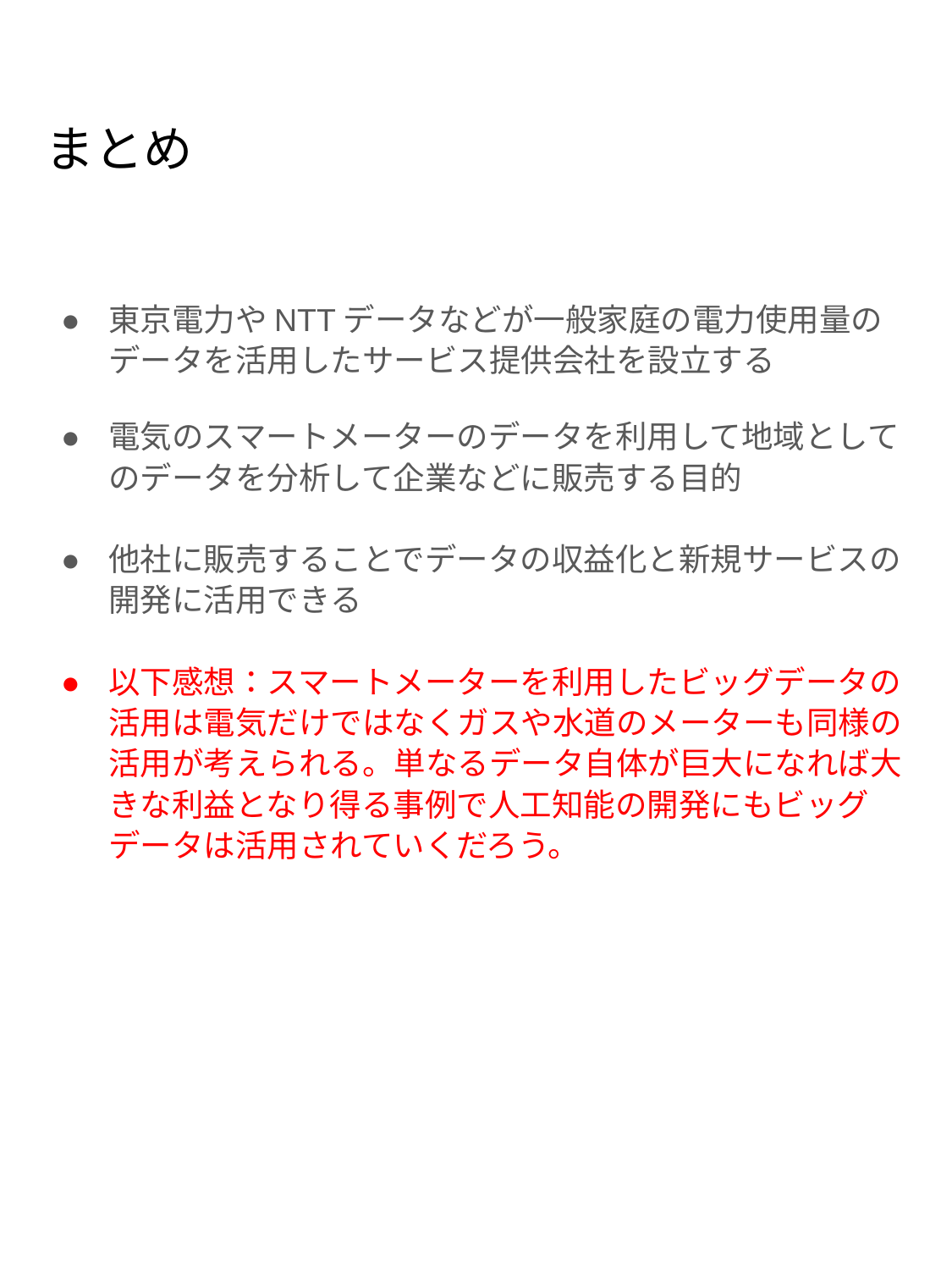

# まとめ
東京電力やNTTデータなどが一般家庭の電力使用量のデータを活用したサービス提供会社を設立する
電気のスマートメーターのデータを利用して地域としてのデータを分析して企業などに販売する目的
他社に販売することでデータの収益化と新規サービスの開発に活用できる
以下感想：スマートメーターを利用したビッグデータの活用は電気だけではなくガスや水道のメーターも同様の活用が考えられる。単なるデータ自体が巨大になれば大きな利益となり得る事例で人工知能の開発にもビッグデータは活用されていくだろう。